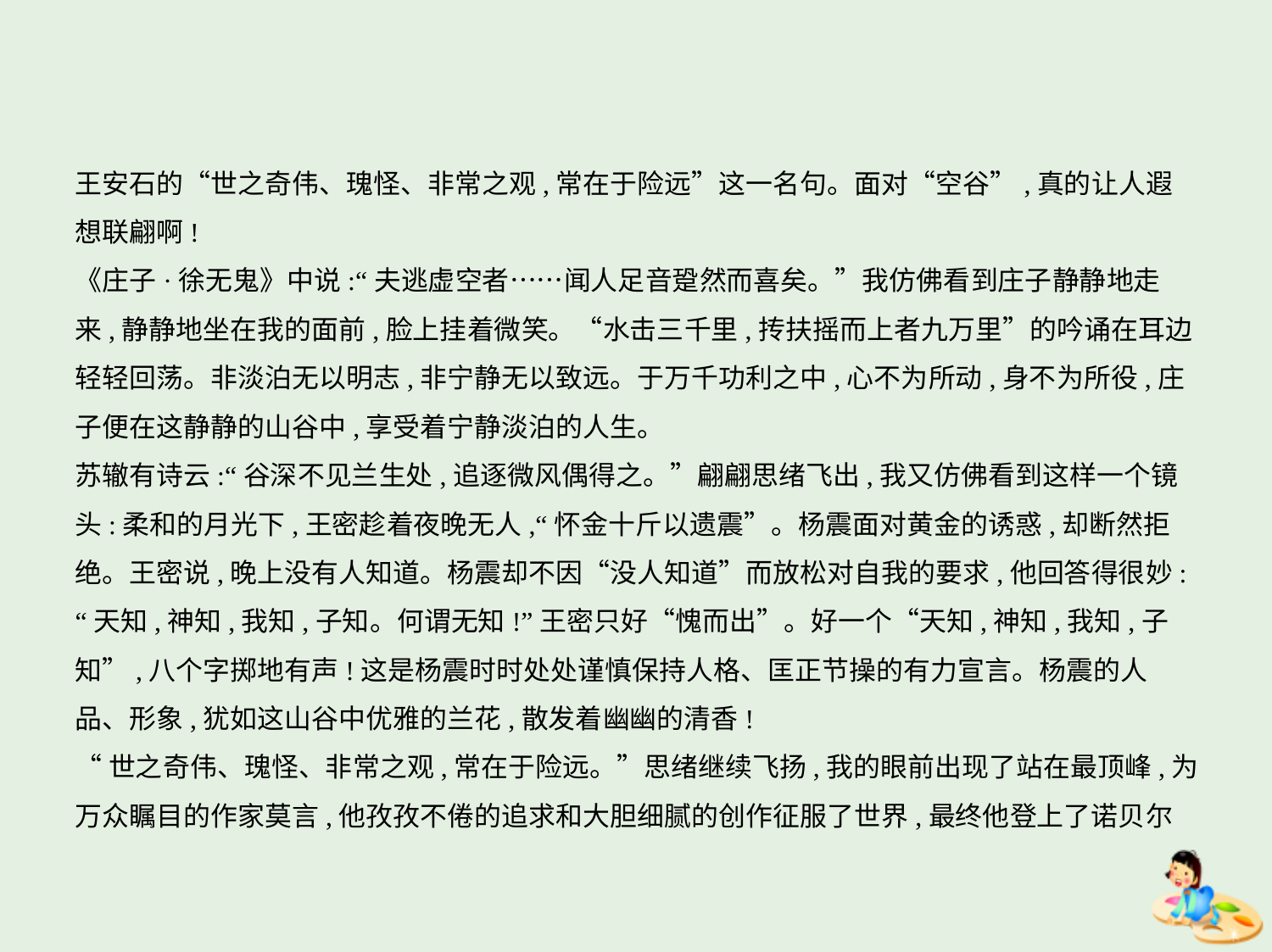

王安石的“世之奇伟、瑰怪、非常之观,常在于险远”这一名句。面对“空谷”,真的让人遐
想联翩啊!
《庄子·徐无鬼》中说:“夫逃虚空者……闻人足音跫然而喜矣。”我仿佛看到庄子静静地走
来,静静地坐在我的面前,脸上挂着微笑。“水击三千里,抟扶摇而上者九万里”的吟诵在耳边
轻轻回荡。非淡泊无以明志,非宁静无以致远。于万千功利之中,心不为所动,身不为所役,庄
子便在这静静的山谷中,享受着宁静淡泊的人生。
苏辙有诗云:“谷深不见兰生处,追逐微风偶得之。”翩翩思绪飞出,我又仿佛看到这样一个镜
头:柔和的月光下,王密趁着夜晚无人,“怀金十斤以遗震”。杨震面对黄金的诱惑,却断然拒
绝。王密说,晚上没有人知道。杨震却不因“没人知道”而放松对自我的要求,他回答得很妙:
“天知,神知,我知,子知。何谓无知!”王密只好“愧而出”。好一个“天知,神知,我知,子
知”,八个字掷地有声!这是杨震时时处处谨慎保持人格、匡正节操的有力宣言。杨震的人
品、形象,犹如这山谷中优雅的兰花,散发着幽幽的清香!
“世之奇伟、瑰怪、非常之观,常在于险远。”思绪继续飞扬,我的眼前出现了站在最顶峰,为
万众瞩目的作家莫言,他孜孜不倦的追求和大胆细腻的创作征服了世界,最终他登上了诺贝尔